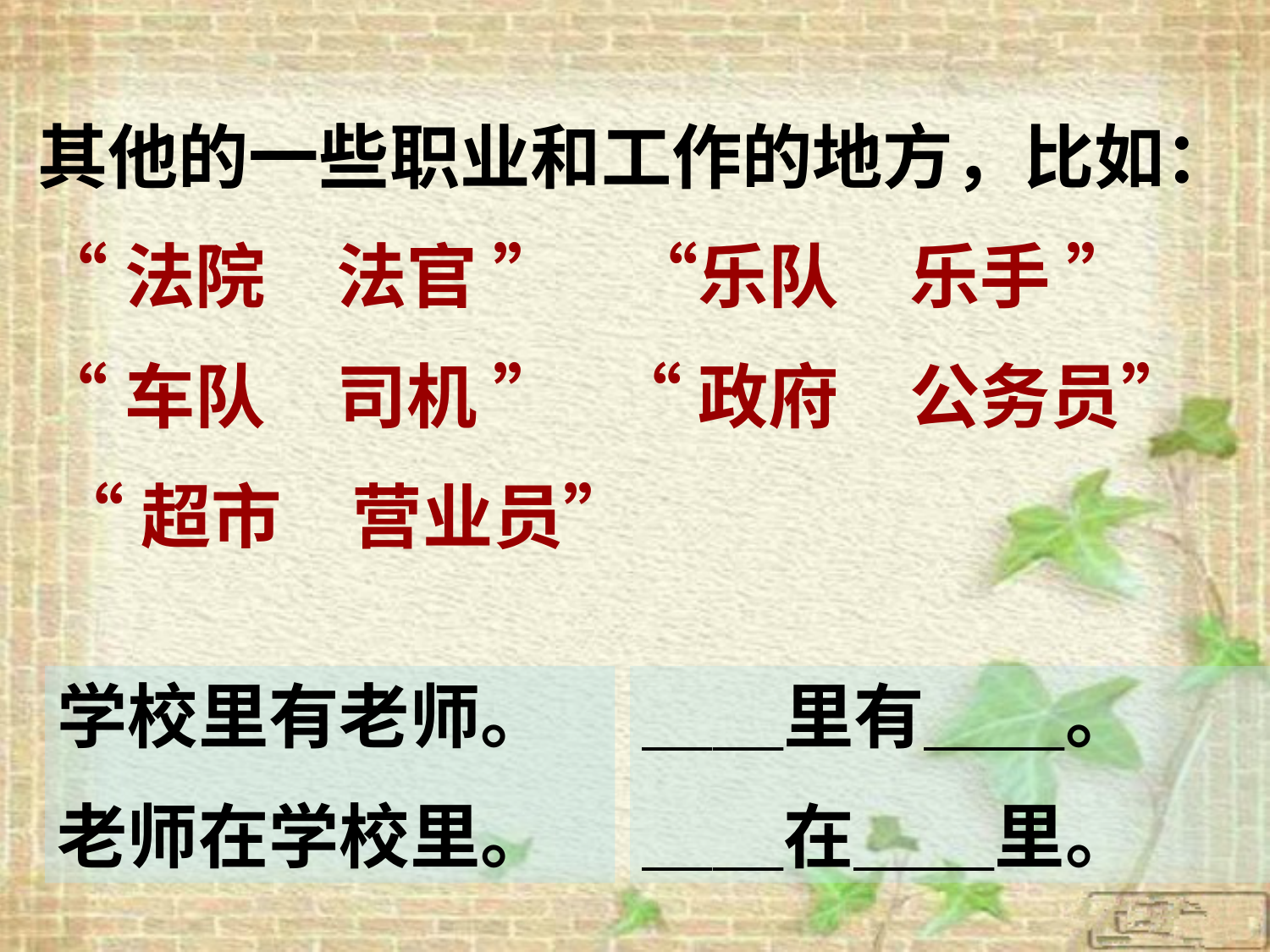

其他的一些职业和工作的地方，比如：
“法院　法官 ”    “乐队　乐手 ”
“车队　司机 ”   “ 政府　公务员”
 “超市　营业员”
学校里有老师。
老师在学校里。
＿＿里有＿＿。
＿＿在＿＿里。